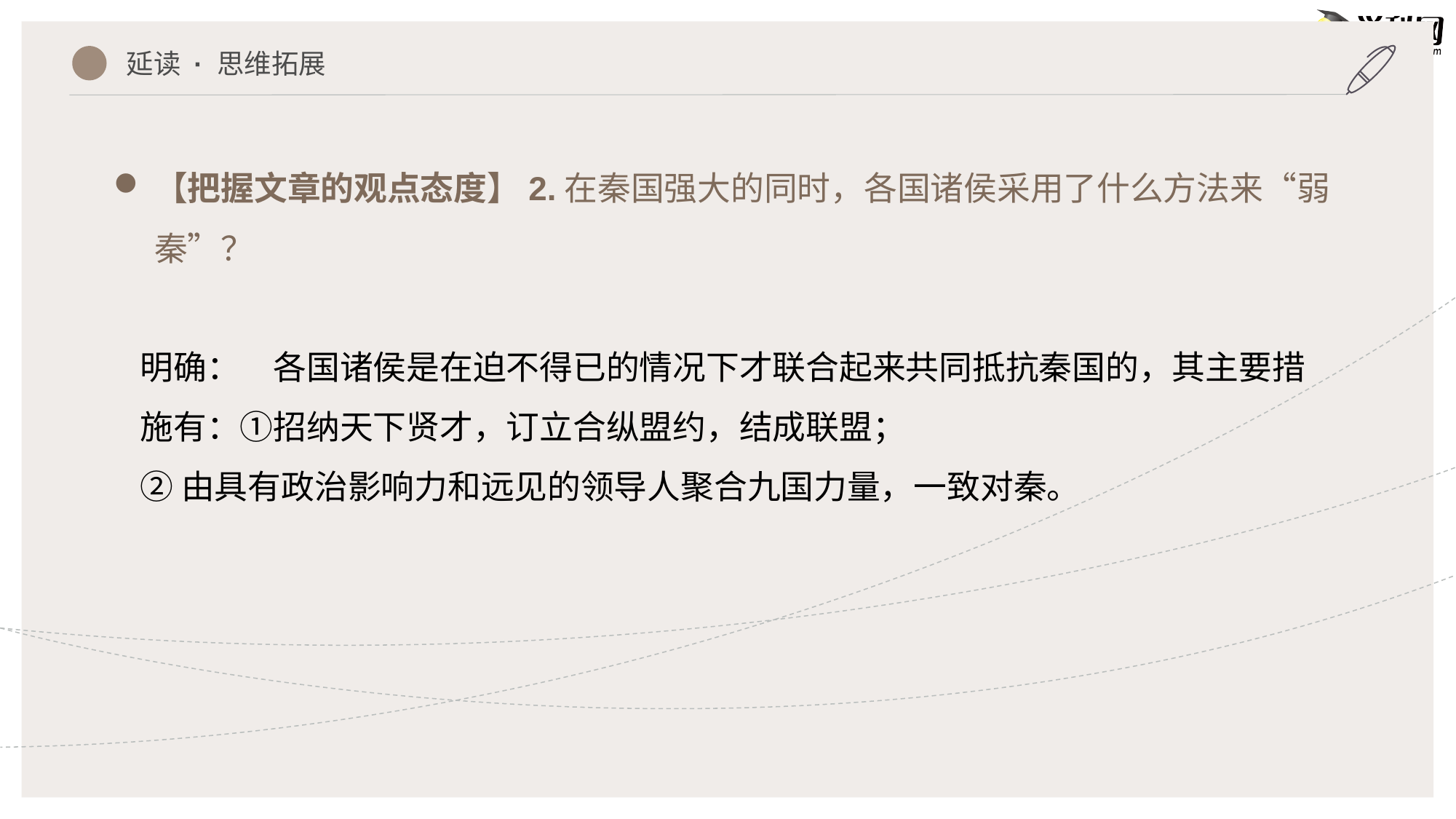

延读 · 思维拓展

【把握文章的观点态度】2.在秦国强大的同时，各国诸侯采用了什么方法来“弱秦”？

明确：　各国诸侯是在迫不得已的情况下才联合起来共同抵抗秦国的，其主要措施有：①招纳天下贤才，订立合纵盟约，结成联盟；
②由具有政治影响力和远见的领导人聚合九国力量，一致对秦。